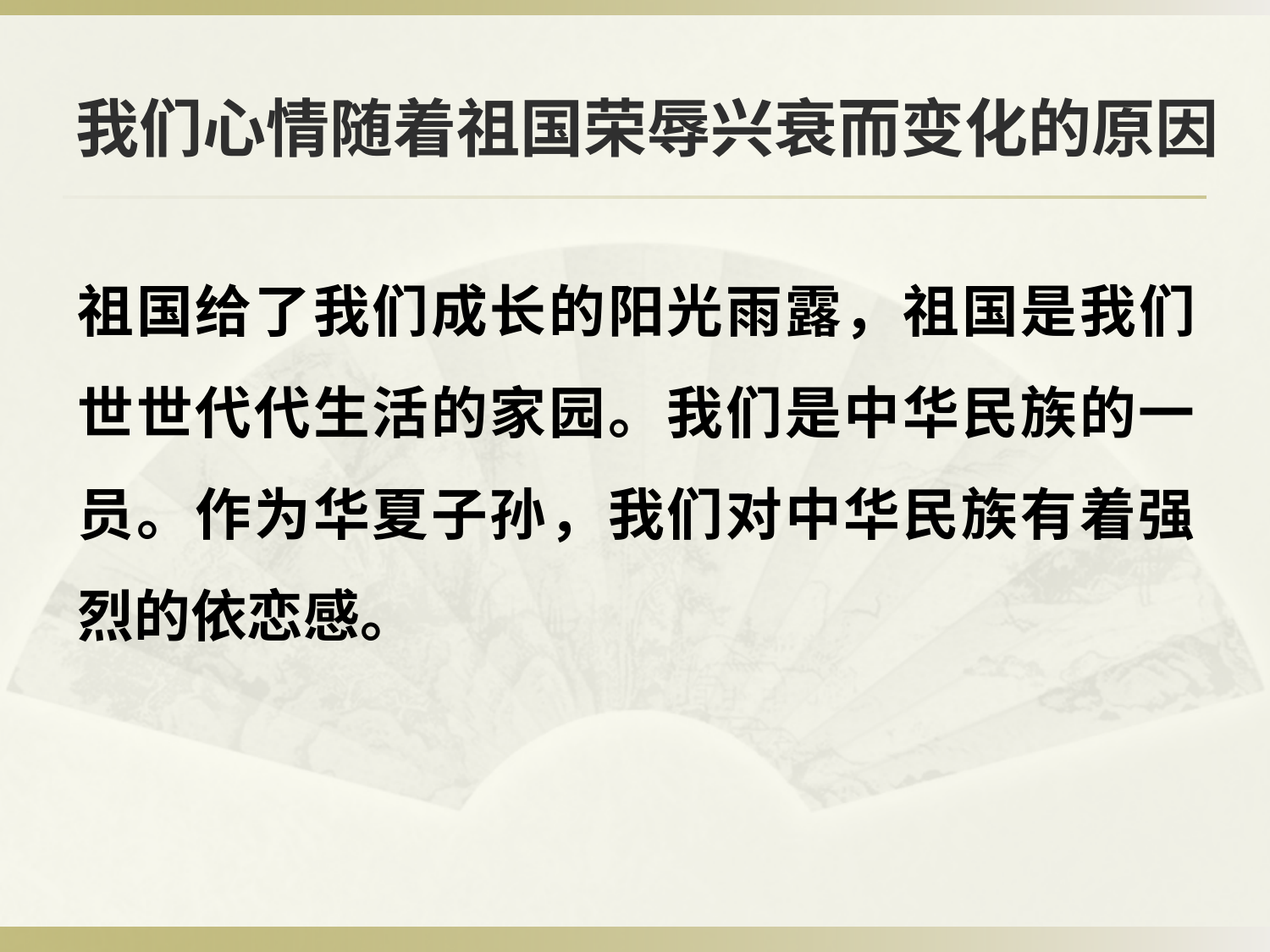

# 我们心情随着祖国荣辱兴衰而变化的原因
祖国给了我们成长的阳光雨露，祖国是我们世世代代生活的家园。我们是中华民族的一员。作为华夏子孙，我们对中华民族有着强烈的依恋感。